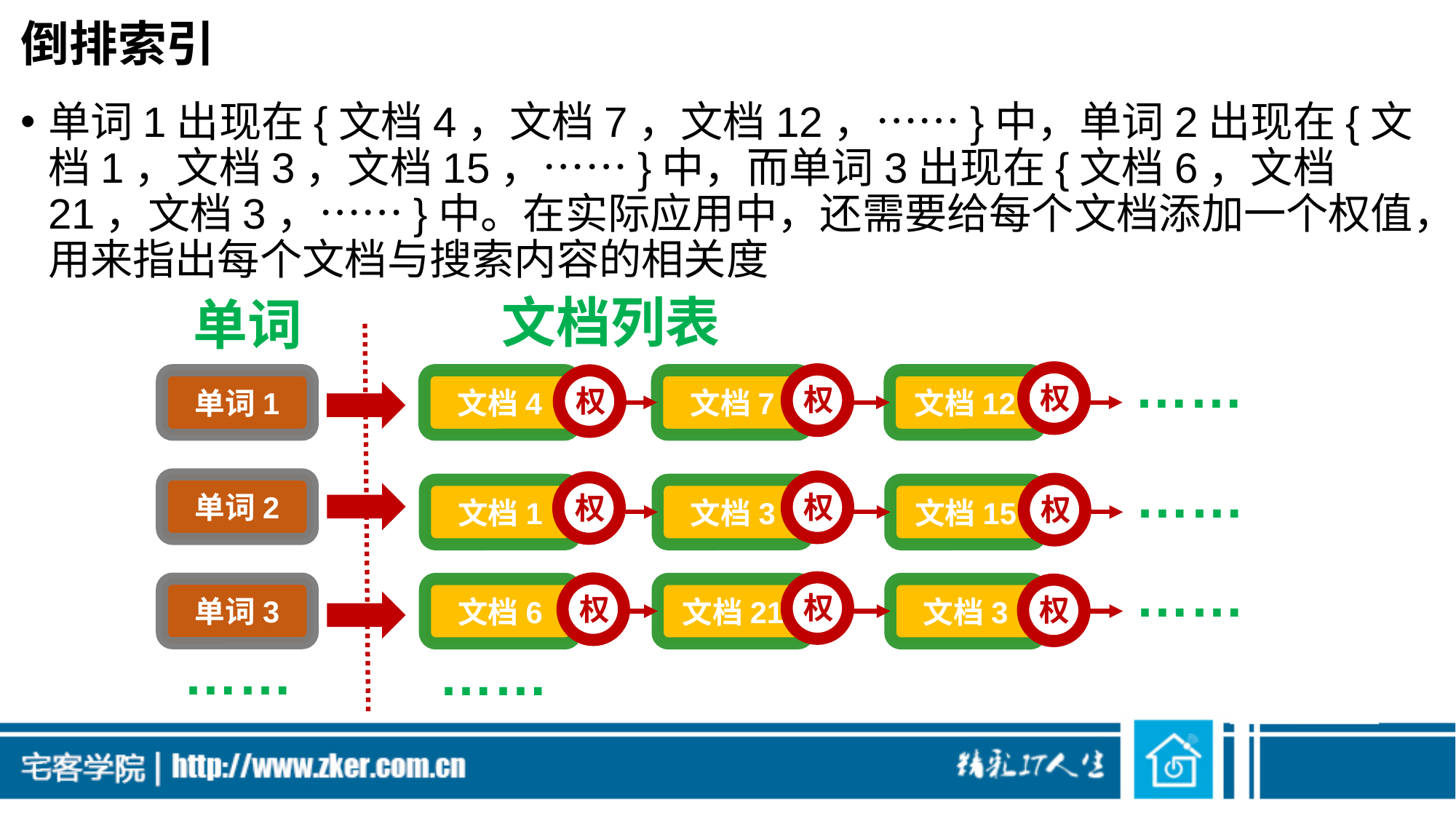

# 倒排索引
单词1出现在{文档4，文档7，文档12，……}中，单词2出现在{文档1，文档3，文档15，……}中，而单词3出现在{文档6，文档21，文档3，……}中。在实际应用中，还需要给每个文档添加一个权值，用来指出每个文档与搜索内容的相关度

文档列表
单词
……
文档12
单词1
文档4
文档7

……
单词2
文档15
文档1
文档3

……
单词3
文档3
文档6
文档21

……
……

权

权

权

权

权

权

权

权

权